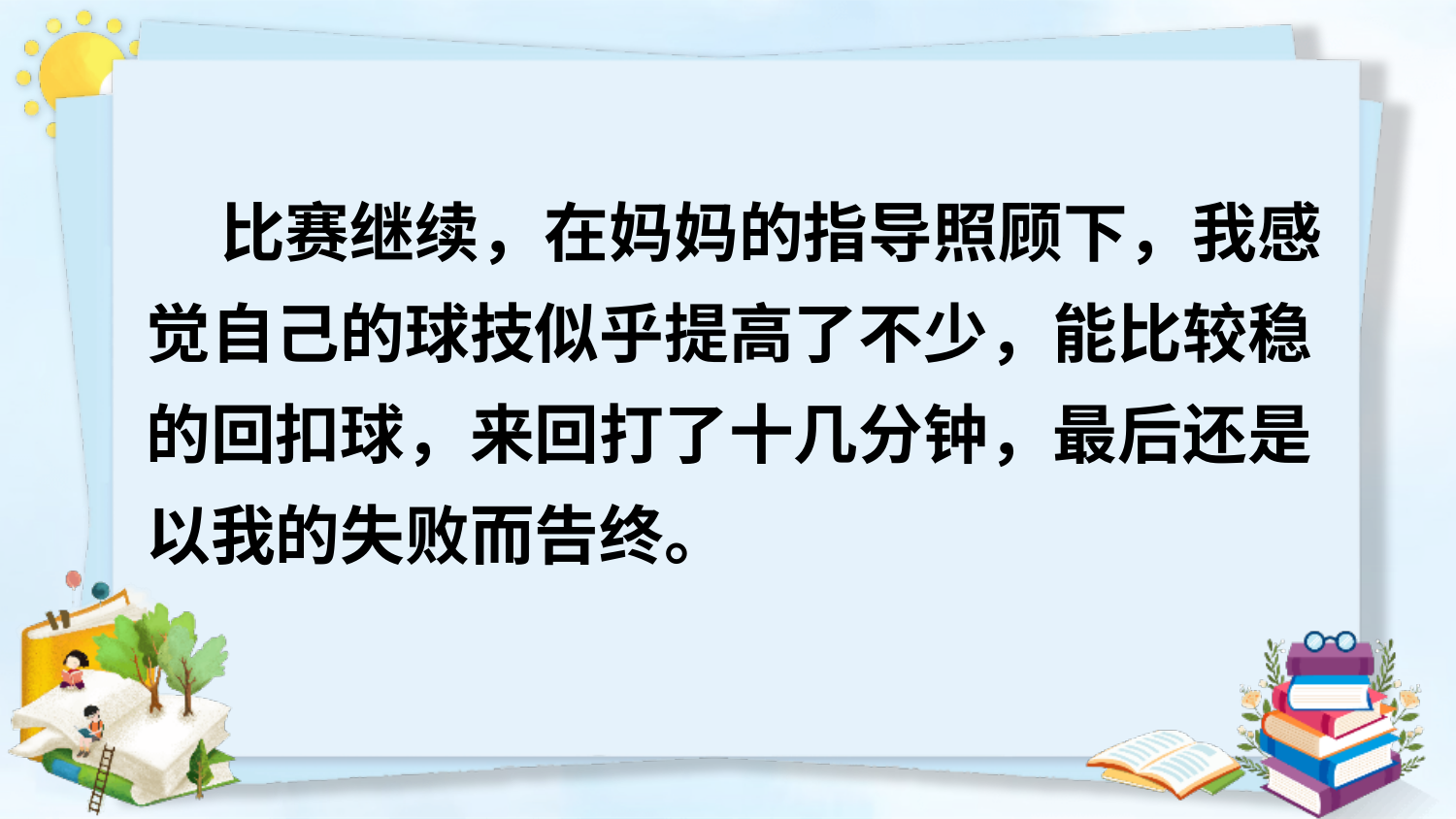

比赛继续，在妈妈的指导照顾下，我感觉自己的球技似乎提高了不少，能比较稳的回扣球，来回打了十几分钟，最后还是以我的失败而告终。